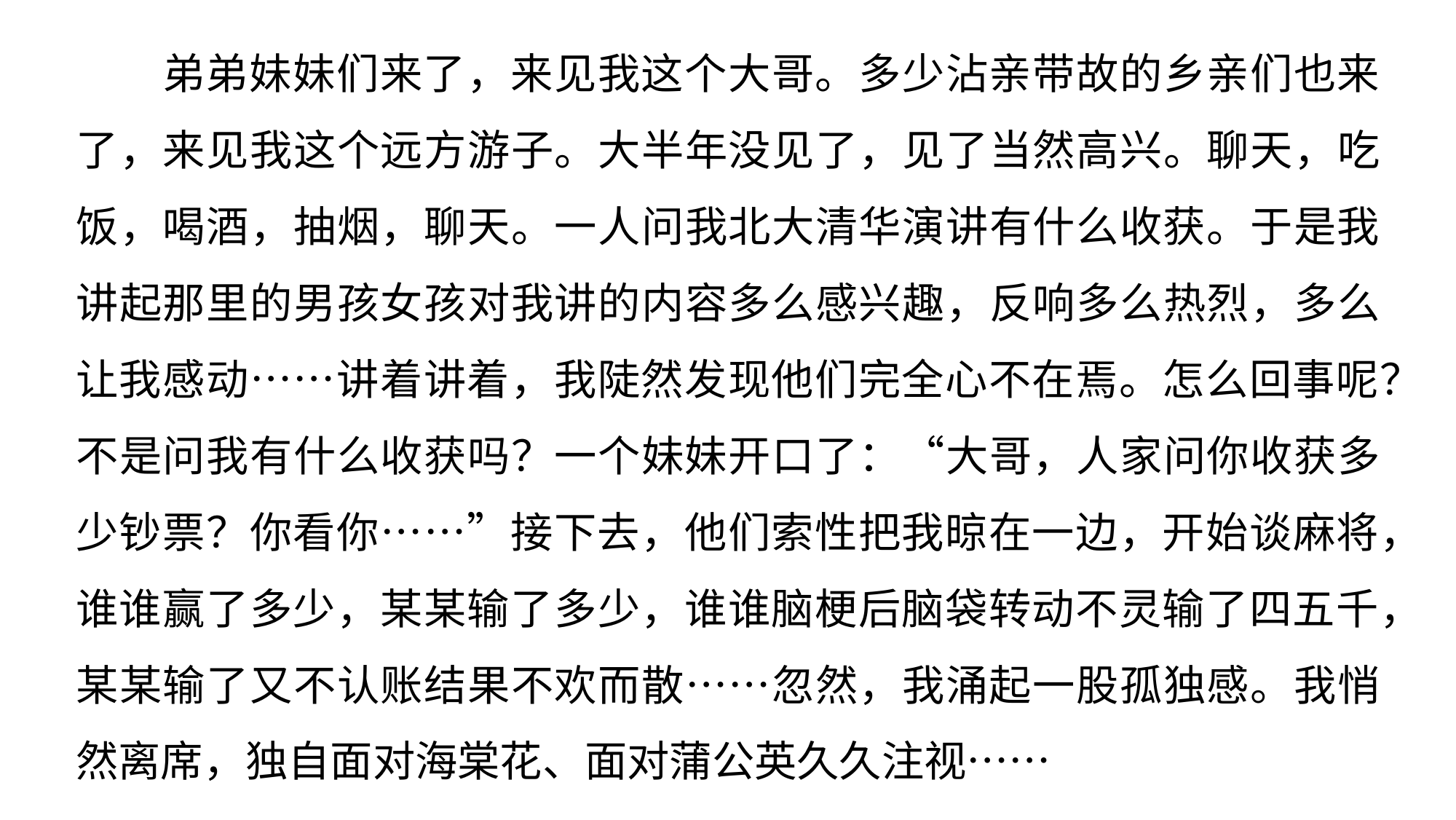

弟弟妹妹们来了，来见我这个大哥。多少沾亲带故的乡亲们也来了，来见我这个远方游子。大半年没见了，见了当然高兴。聊天，吃饭，喝酒，抽烟，聊天。一人问我北大清华演讲有什么收获。于是我讲起那里的男孩女孩对我讲的内容多么感兴趣，反响多么热烈，多么让我感动……讲着讲着，我陡然发现他们完全心不在焉。怎么回事呢？不是问我有什么收获吗？一个妹妹开口了：“大哥，人家问你收获多少钞票？你看你……”接下去，他们索性把我晾在一边，开始谈麻将，谁谁赢了多少，某某输了多少，谁谁脑梗后脑袋转动不灵输了四五千，某某输了又不认账结果不欢而散……忽然，我涌起一股孤独感。我悄然离席，独自面对海棠花、面对蒲公英久久注视……